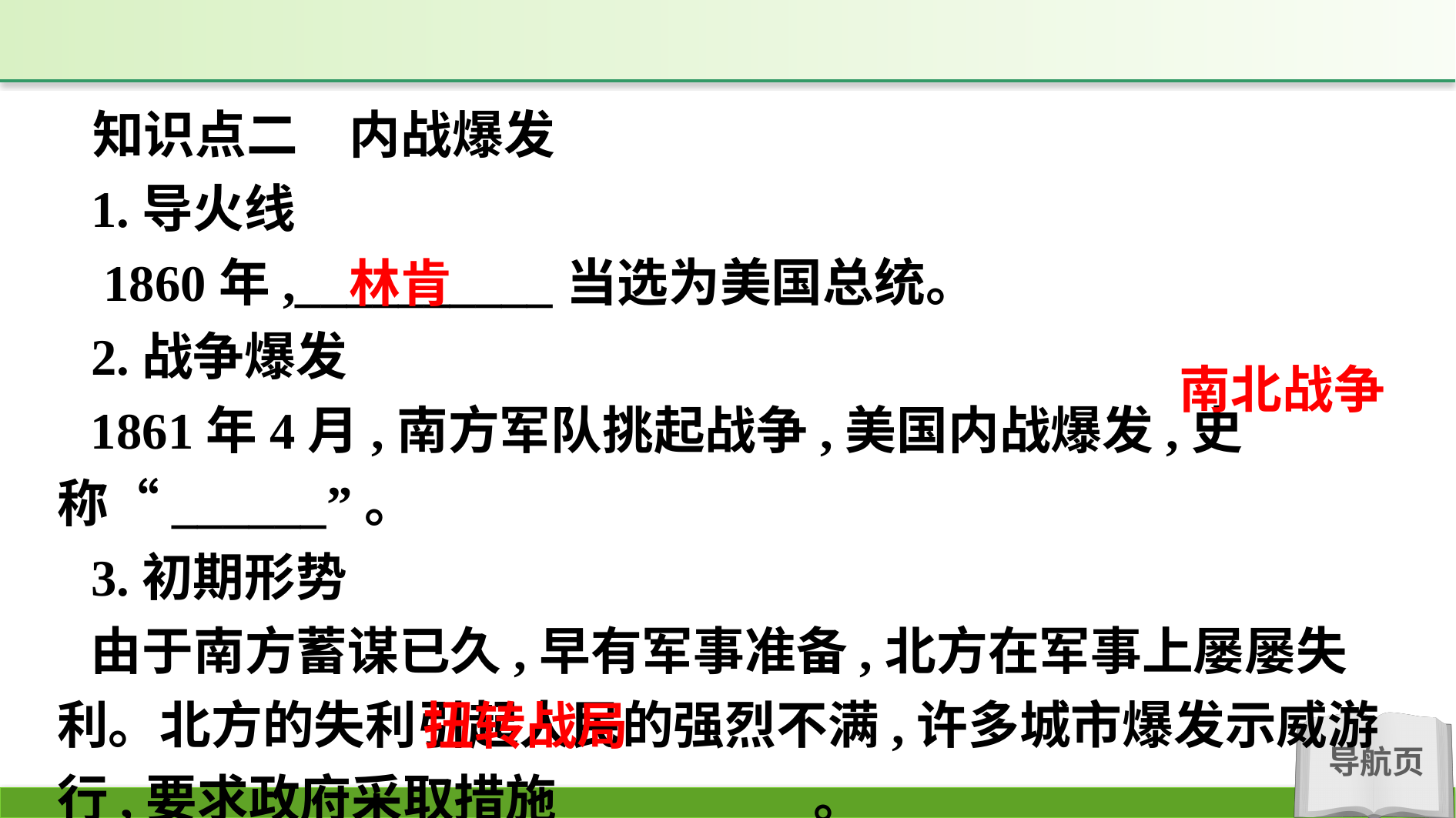

知识点二　内战爆发
1.导火线
 1860年,__________当选为美国总统。
2.战争爆发
1861年4月,南方军队挑起战争,美国内战爆发,史称“______”。
3.初期形势
由于南方蓄谋已久,早有军事准备,北方在军事上屡屡失利。北方的失利引起人民的强烈不满,许多城市爆发示威游行,要求政府采取措施_________。
林肯
南北战争
扭转战局